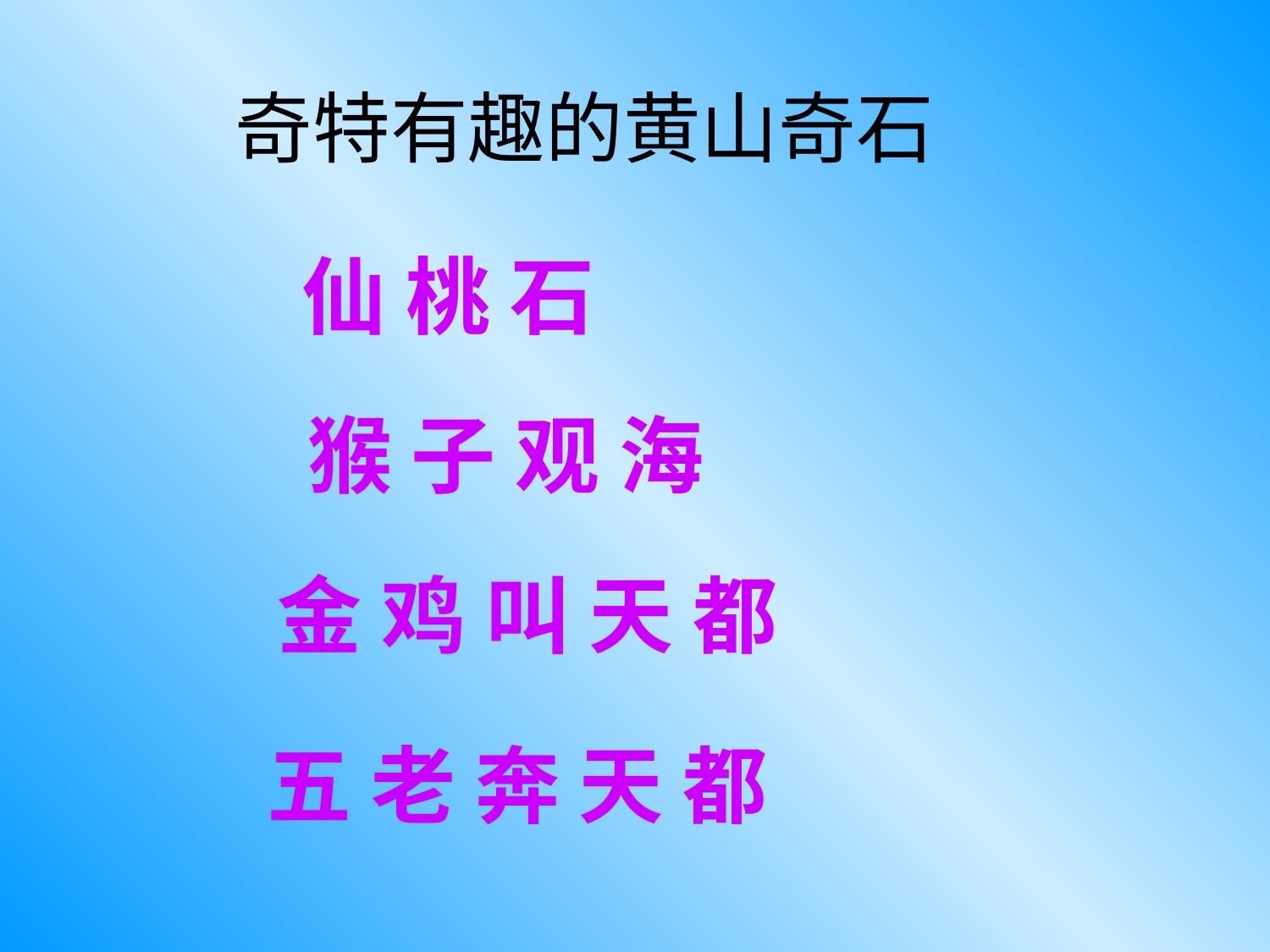

奇特有趣的黄山奇石

 仙 桃 石
猴 子 观 海
金 鸡 叫 天 都
五 老 奔 天 都